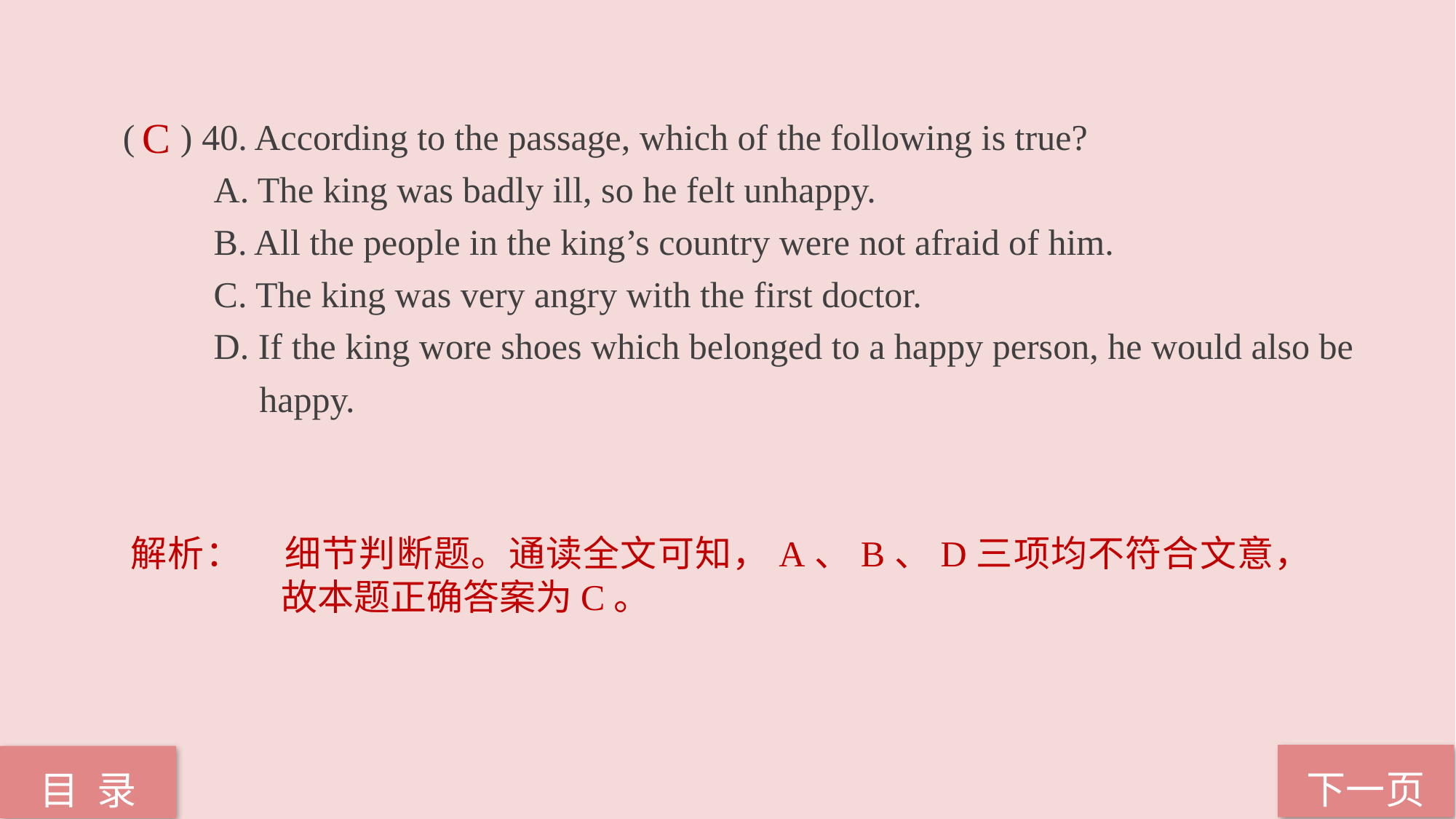

(     ) 40. According to the passage, which of the following is true?
          A. The king was badly ill, so he felt unhappy.
          B. All the people in the king’s country were not afraid of him.
          C. The king was very angry with the first doctor.
          D. If the king wore shoes which belonged to a happy person, he would also be
               happy.
C
解析：	细节判断题。通读全文可知，A、B、D三项均不符合文意，故本题正确答案为C。